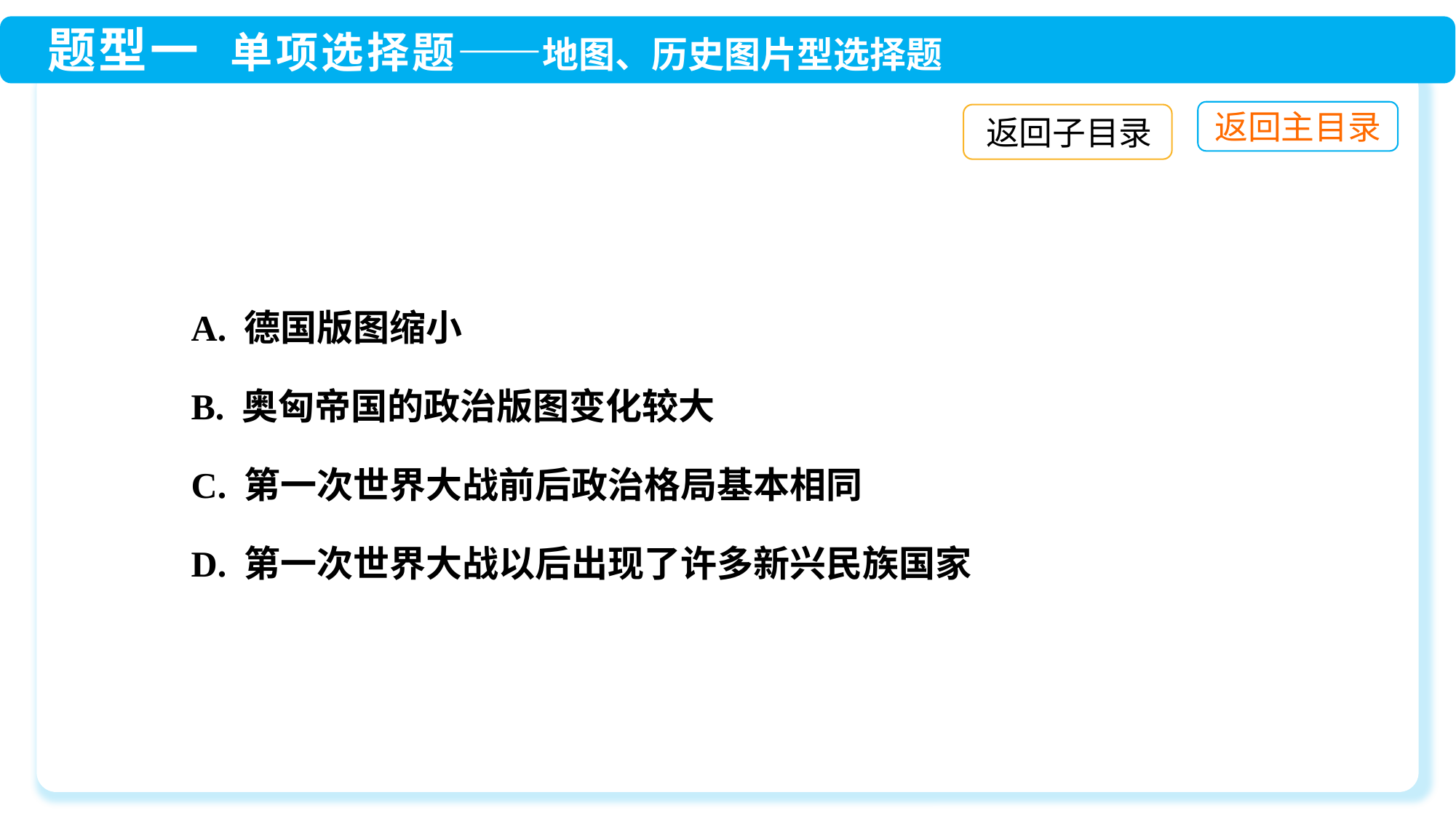

返回子目录
A. 德国版图缩小
B. 奥匈帝国的政治版图变化较大
C. 第一次世界大战前后政治格局基本相同
D. 第一次世界大战以后出现了许多新兴民族国家